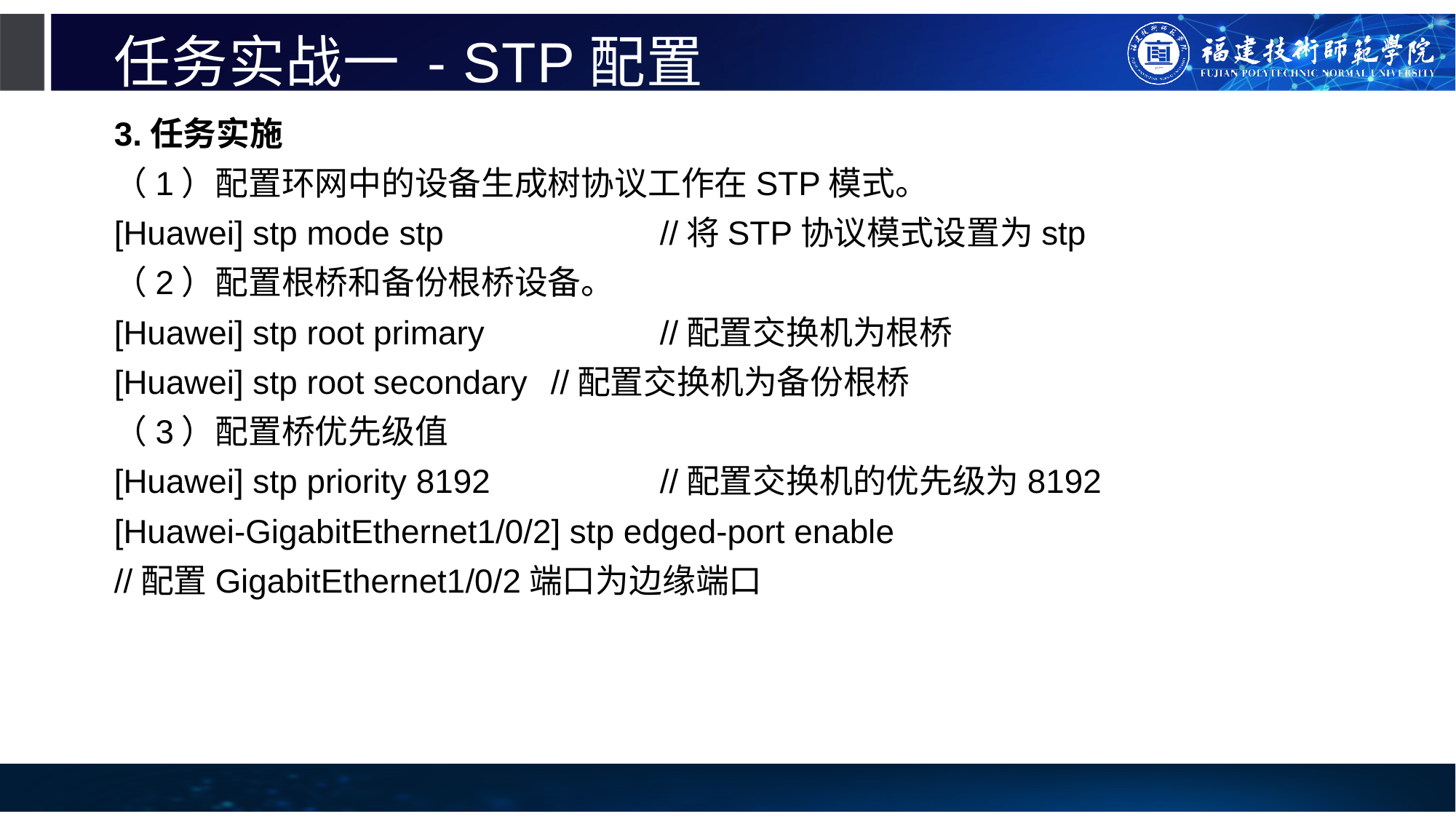

# 任务实战一 - STP配置
3.任务实施
（1）配置环网中的设备生成树协议工作在STP模式。
[Huawei] stp mode stp		//将STP协议模式设置为stp
（2）配置根桥和备份根桥设备。
[Huawei] stp root primary		//配置交换机为根桥
[Huawei] stp root secondary	//配置交换机为备份根桥
（3）配置桥优先级值
[Huawei] stp priority 8192		//配置交换机的优先级为8192
[Huawei-GigabitEthernet1/0/2] stp edged-port enable
//配置GigabitEthernet1/0/2端口为边缘端口